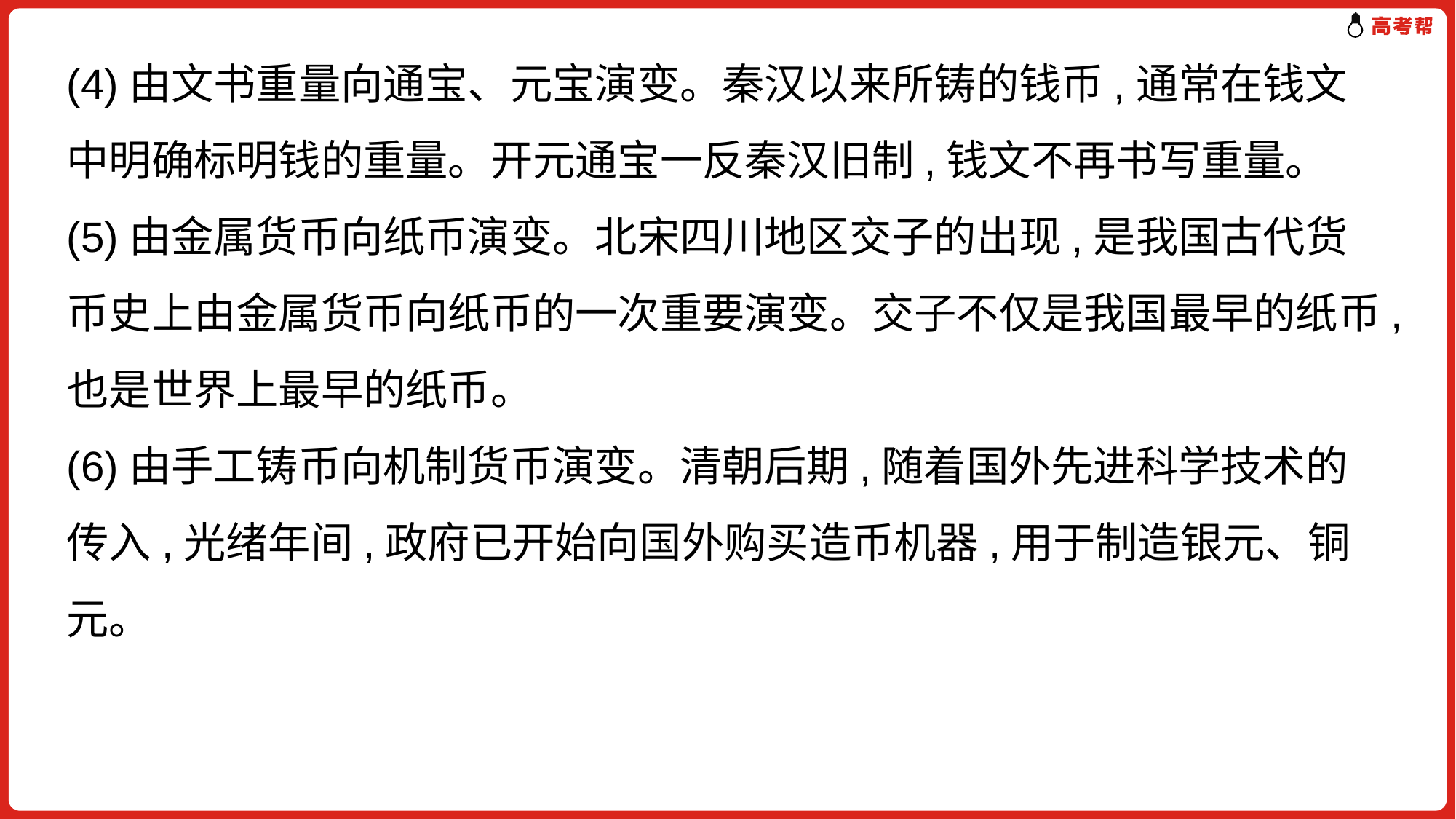

(4)由文书重量向通宝、元宝演变。秦汉以来所铸的钱币,通常在钱文中明确标明钱的重量。开元通宝一反秦汉旧制,钱文不再书写重量。
(5)由金属货币向纸币演变。北宋四川地区交子的出现,是我国古代货币史上由金属货币向纸币的一次重要演变。交子不仅是我国最早的纸币,也是世界上最早的纸币。
(6)由手工铸币向机制货币演变。清朝后期,随着国外先进科学技术的传入,光绪年间,政府已开始向国外购买造币机器,用于制造银元、铜元。